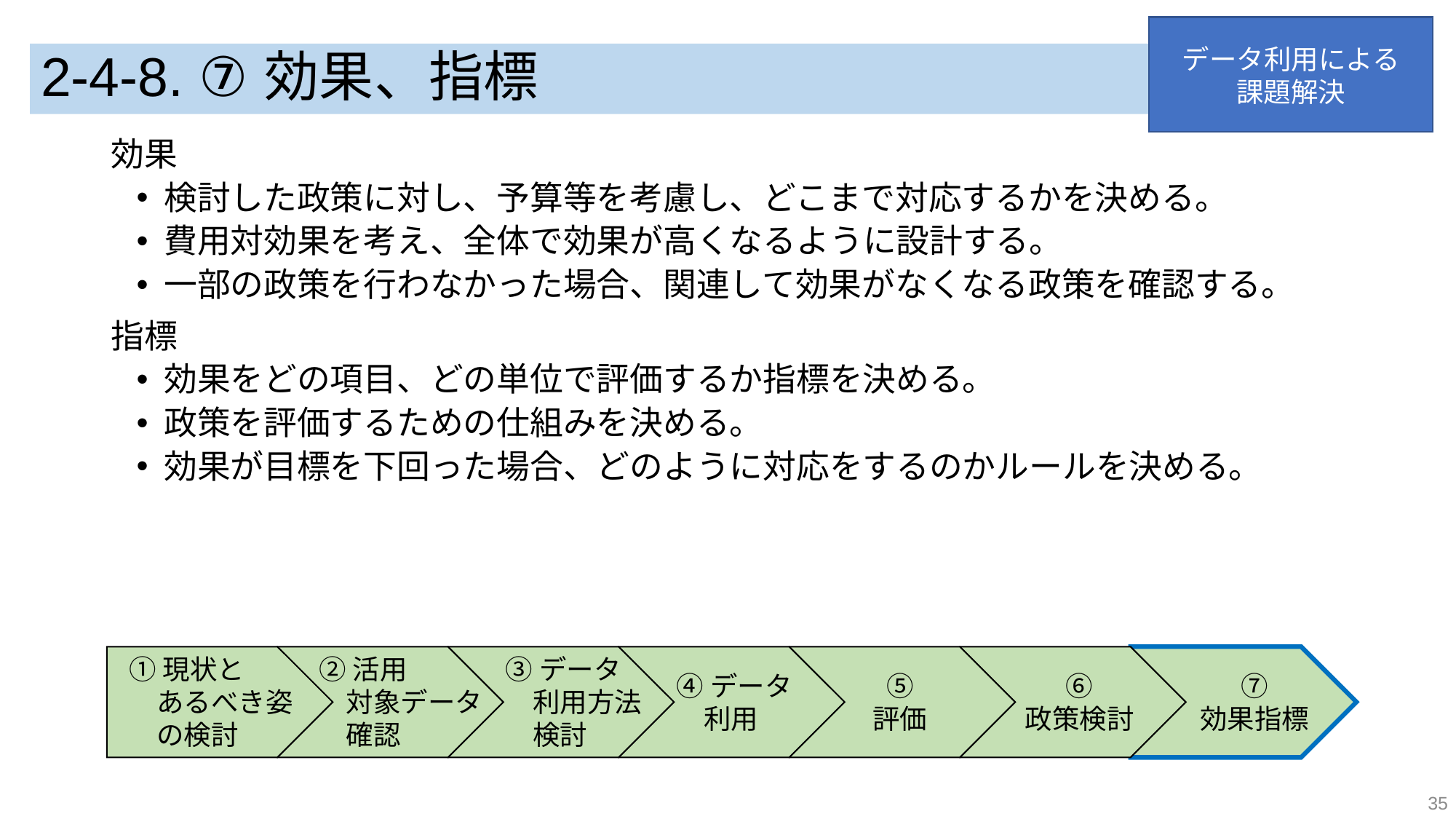

データ利用による
課題解決
# 2-4-8. ⑦効果、指標
効果
検討した政策に対し、予算等を考慮し、どこまで対応するかを決める。
費用対効果を考え、全体で効果が高くなるように設計する。
一部の政策を行わなかった場合、関連して効果がなくなる政策を確認する。
指標
効果をどの項目、どの単位で評価するか指標を決める。
政策を評価するための仕組みを決める。
効果が目標を下回った場合、どのように対応をするのかルールを決める。

①現状と
　あるべき姿
　の検討
②活用
　対象データ
　確認
③データ
　利用方法
　検討
④データ
　利用
⑤
評価
⑥
政策検討
⑦
効果指標
35